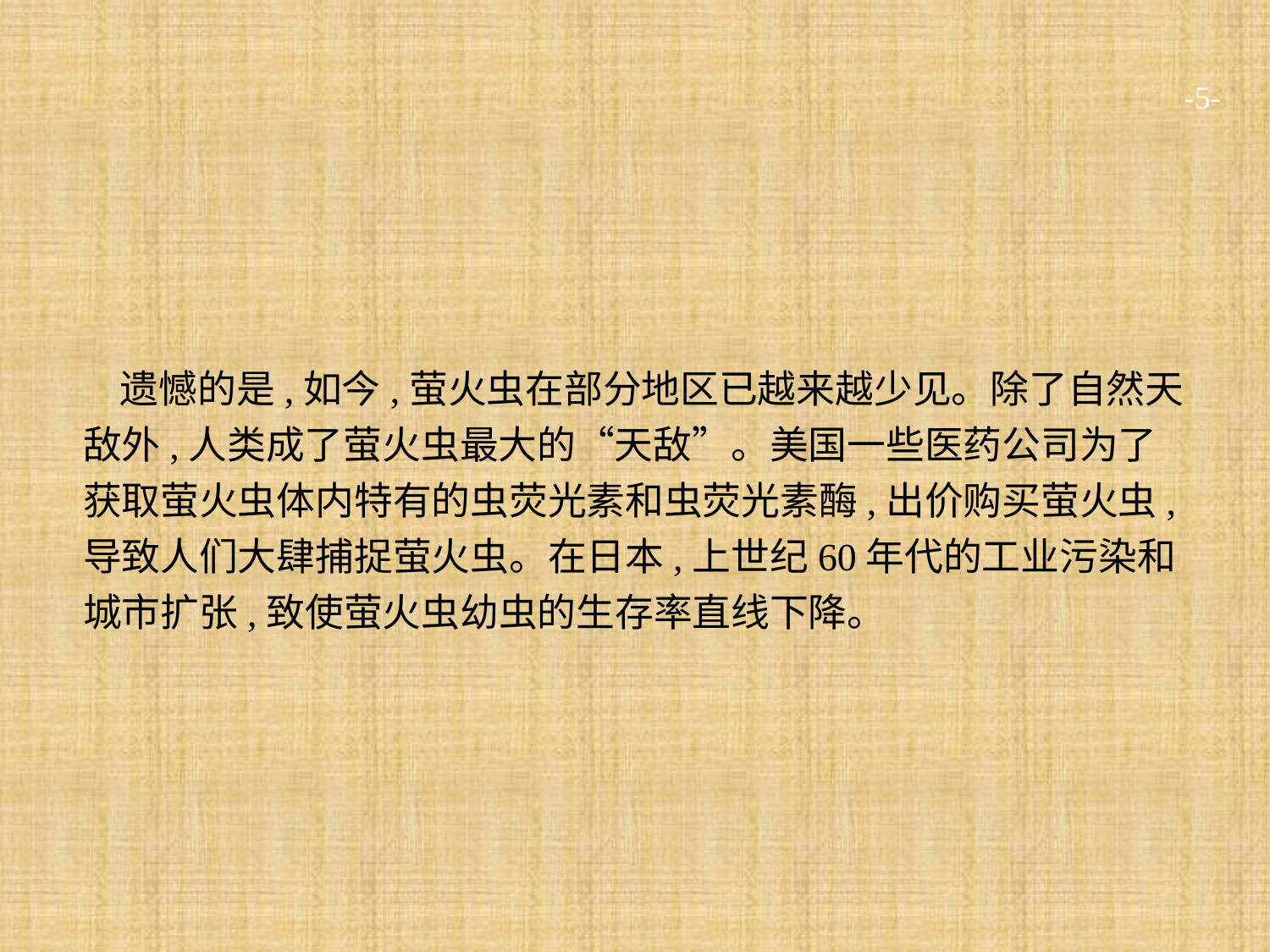

-5-
遗憾的是,如今,萤火虫在部分地区已越来越少见。除了自然天敌外,人类成了萤火虫最大的“天敌”。美国一些医药公司为了获取萤火虫体内特有的虫荧光素和虫荧光素酶,出价购买萤火虫,导致人们大肆捕捉萤火虫。在日本,上世纪60年代的工业污染和城市扩张,致使萤火虫幼虫的生存率直线下降。